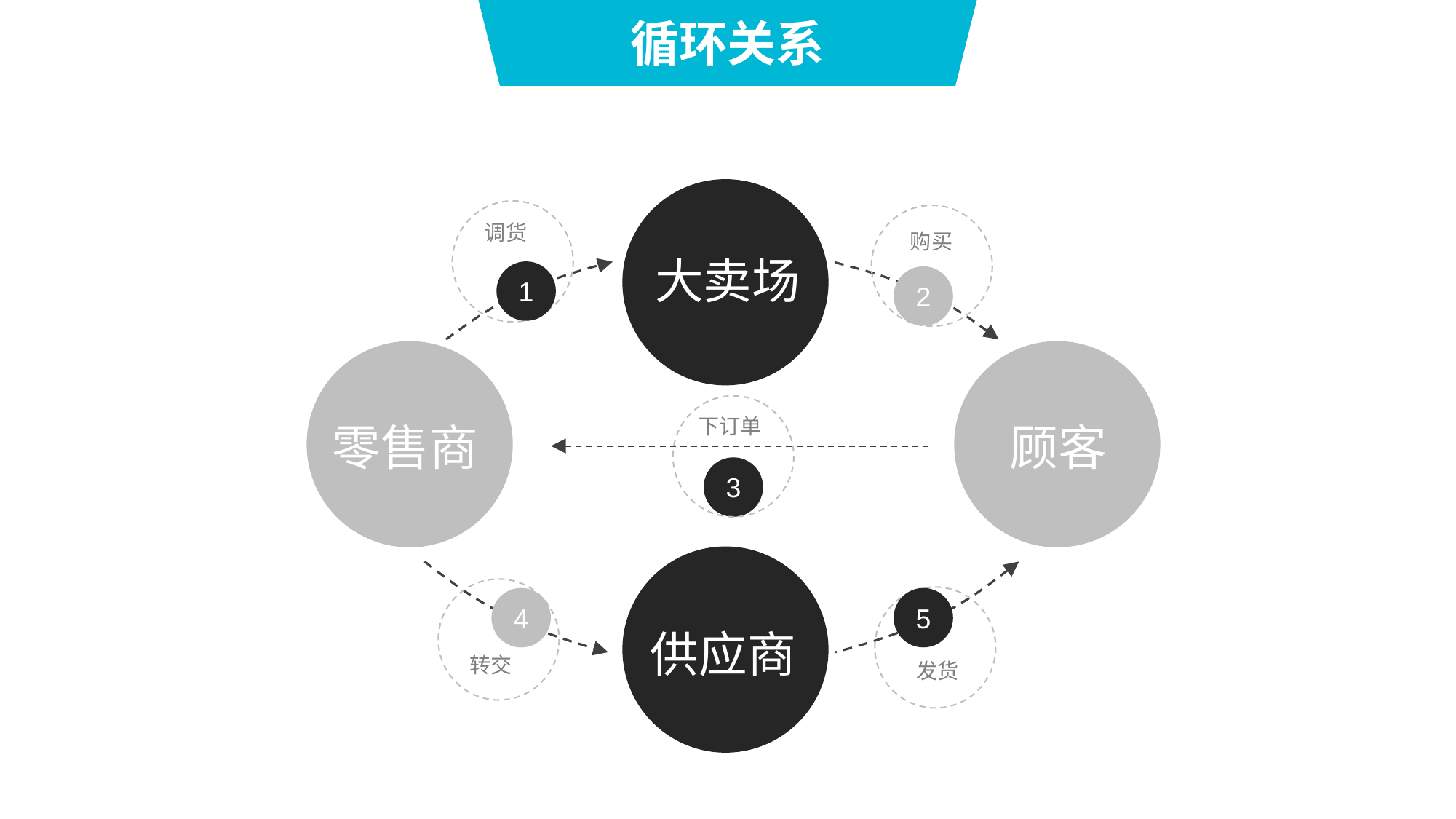

循环关系

大卖场

调货
1

购买
2

零售商

顾客

下订单
3

供应商

4
转交

5
发货